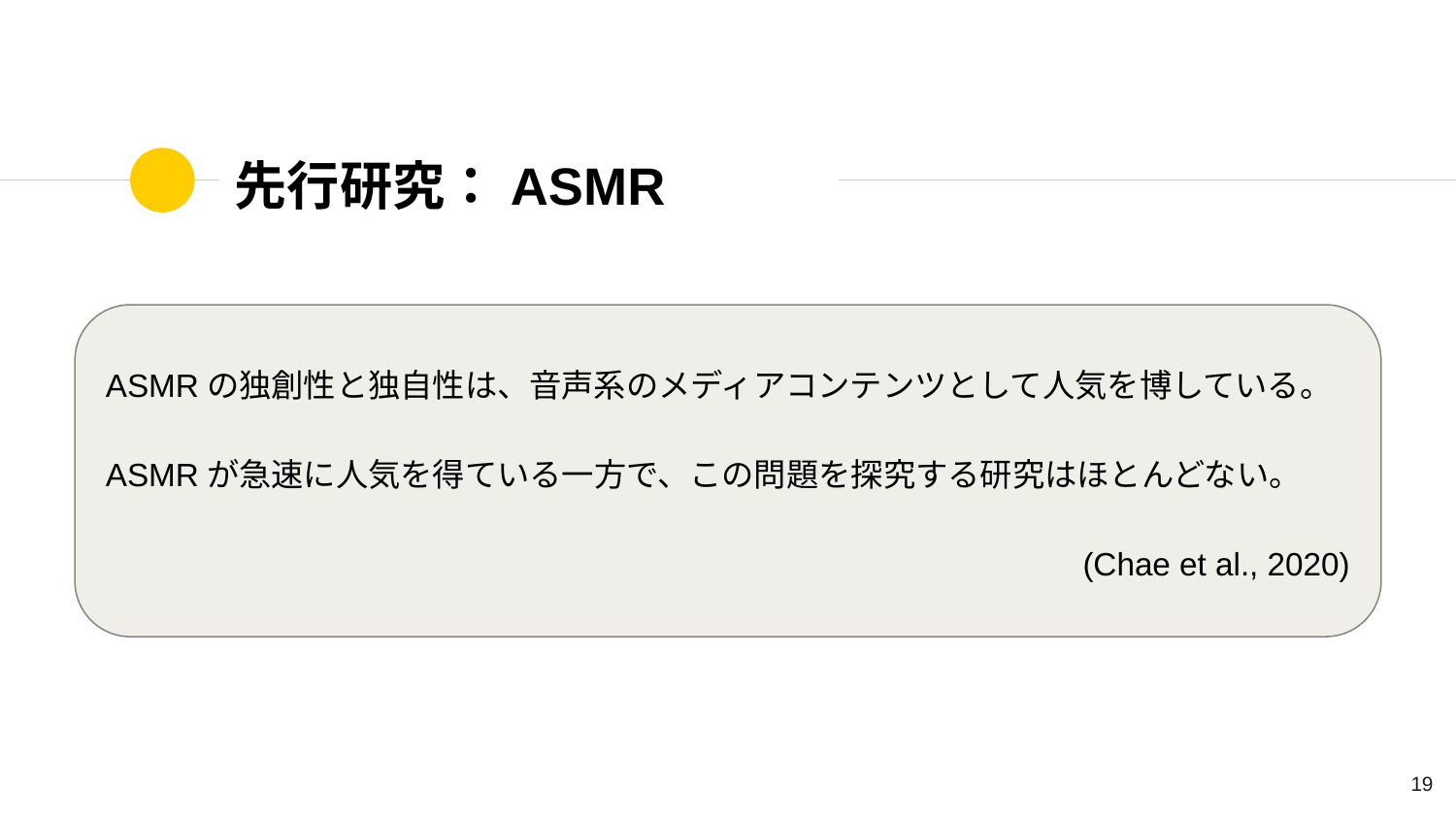

# 先行研究：ASMR
ASMRの独創性と独自性は、音声系のメディアコンテンツとして人気を博している。

ASMRが急速に人気を得ている一方で、この問題を探究する研究はほとんどない。

(Chae et al., 2020)
19